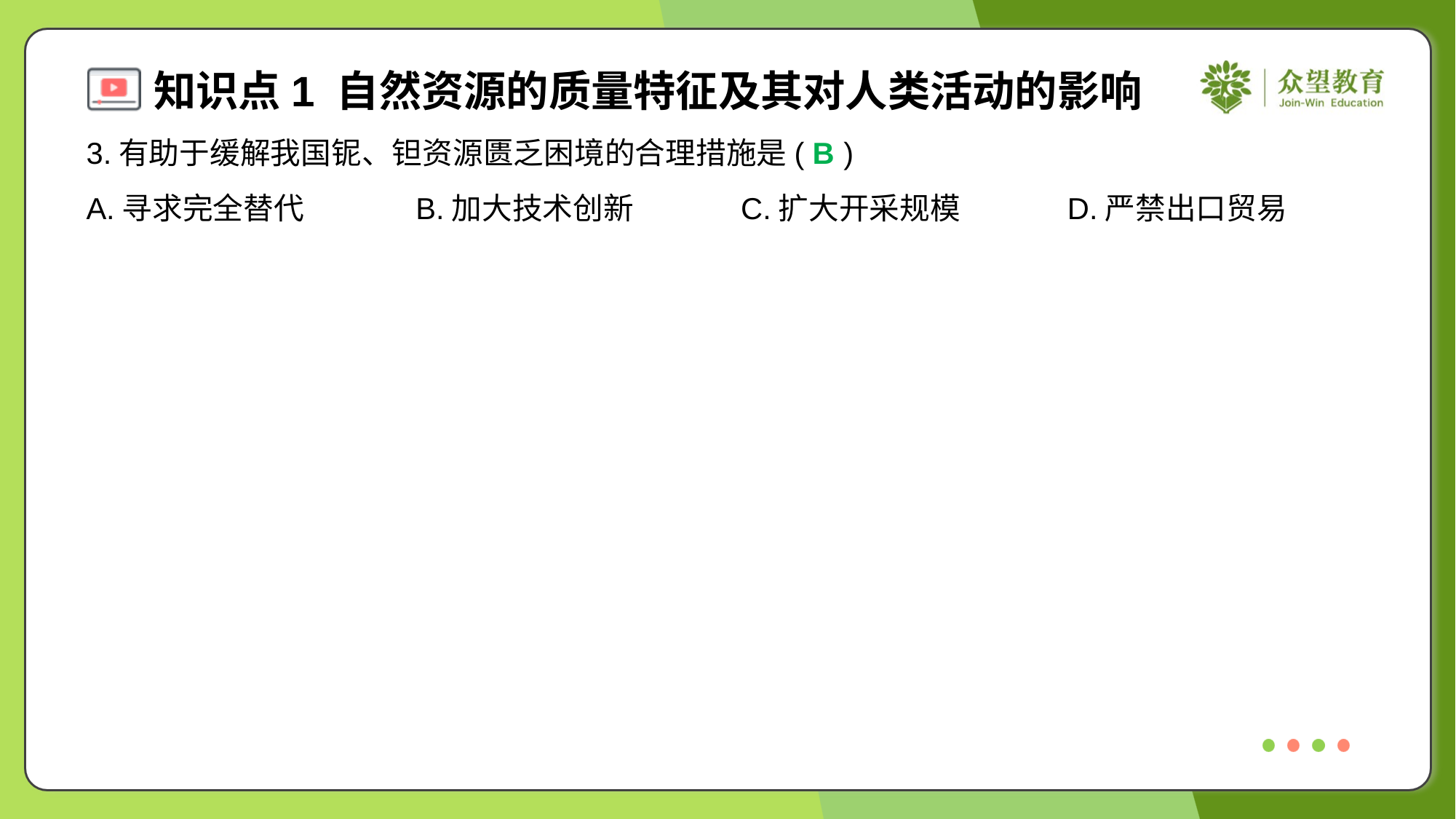

3.有助于缓解我国铌、钽资源匮乏困境的合理措施是(     )
B
A.寻求完全替代	B.加大技术创新	C.扩大开采规模	D.严禁出口贸易